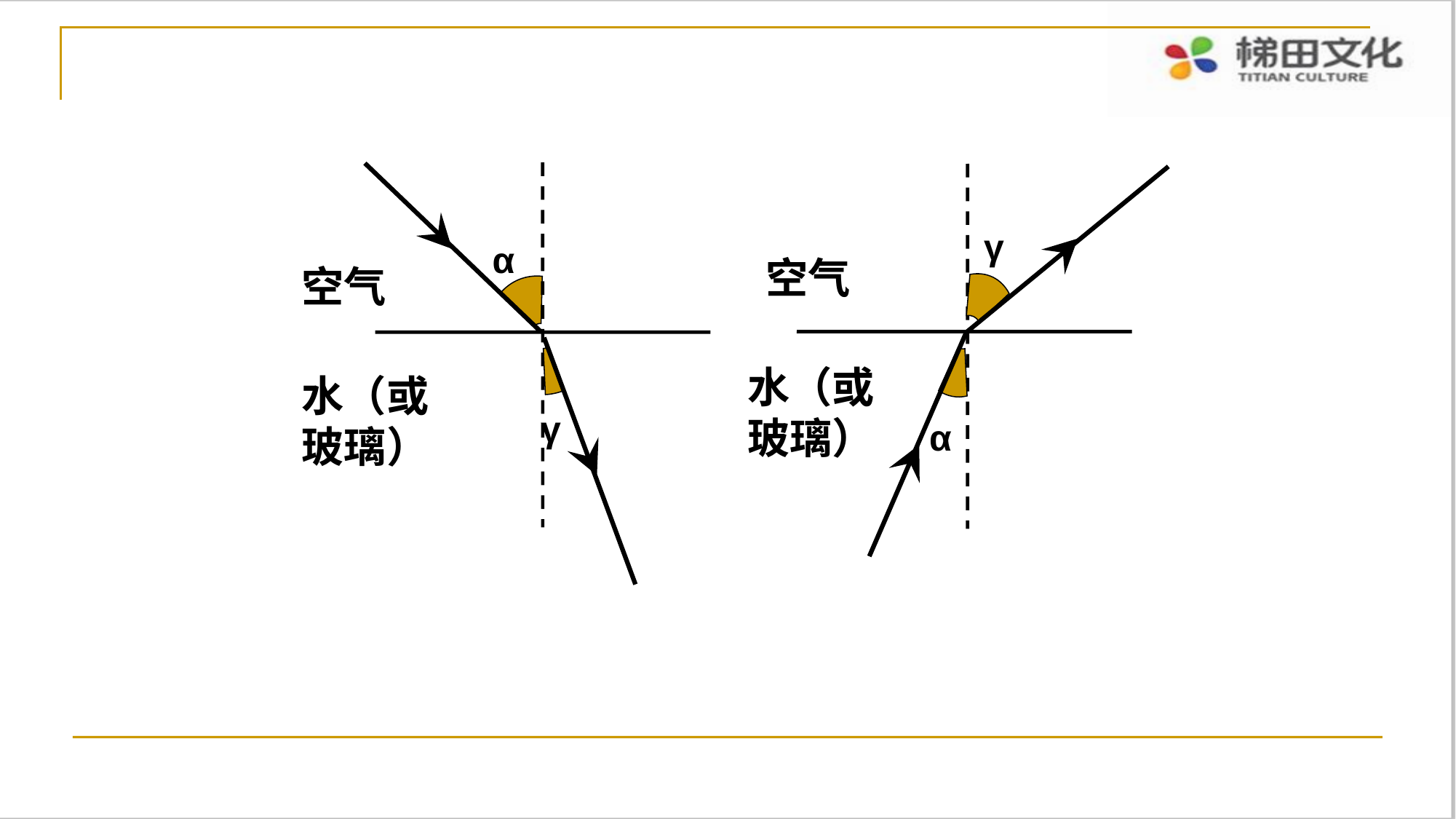

γ
α
空气
空气

水（或玻璃）

水（或玻璃）
γ
α